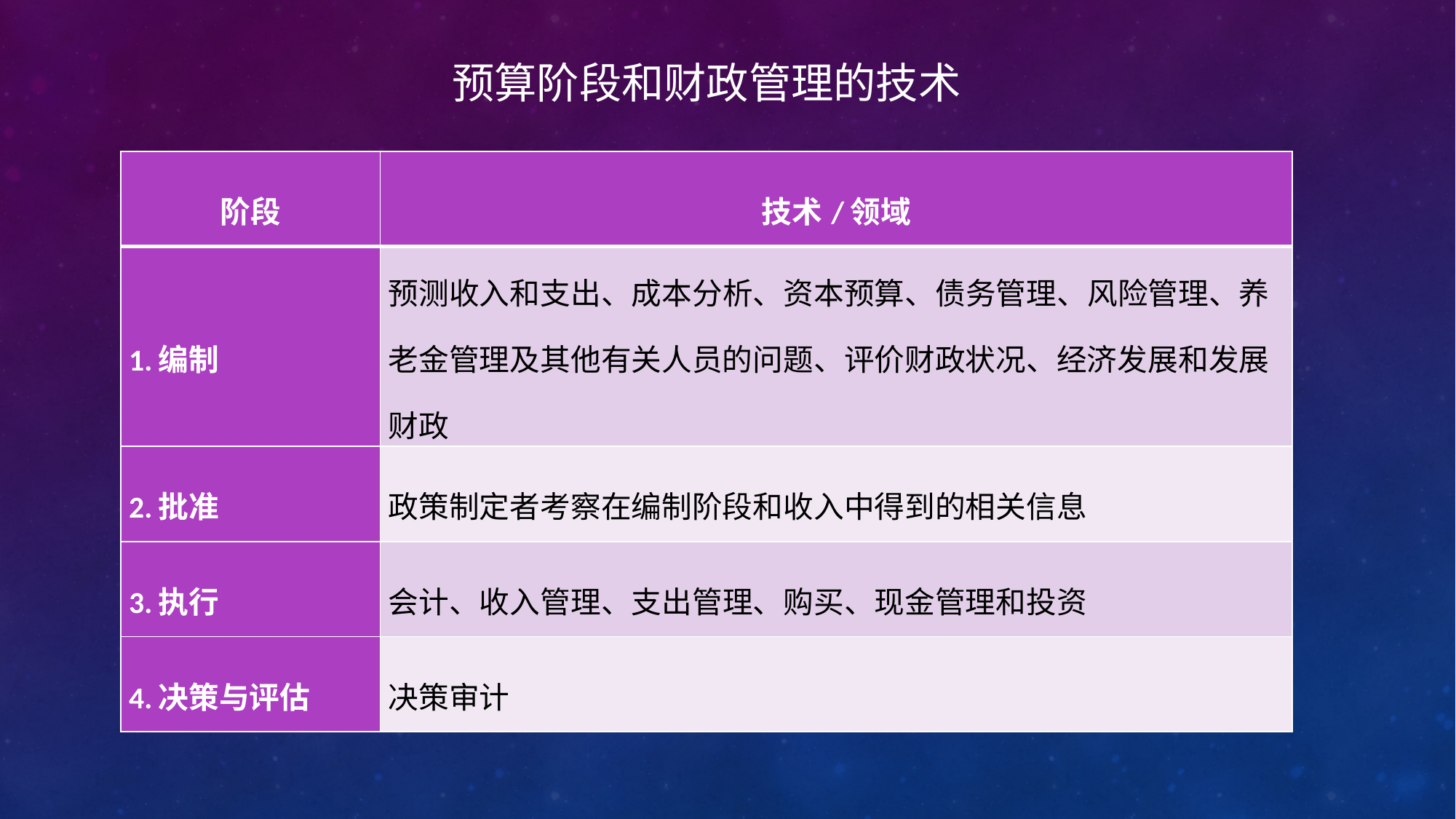

预算阶段和财政管理的技术
| 阶段 | 技术/领域 |
| --- | --- |
| 1.编制 | 预测收入和支出、成本分析、资本预算、债务管理、风险管理、养老金管理及其他有关人员的问题、评价财政状况、经济发展和发展财政 |
| 2.批准 | 政策制定者考察在编制阶段和收入中得到的相关信息 |
| 3.执行 | 会计、收入管理、支出管理、购买、现金管理和投资 |
| 4.决策与评估 | 决策审计 |